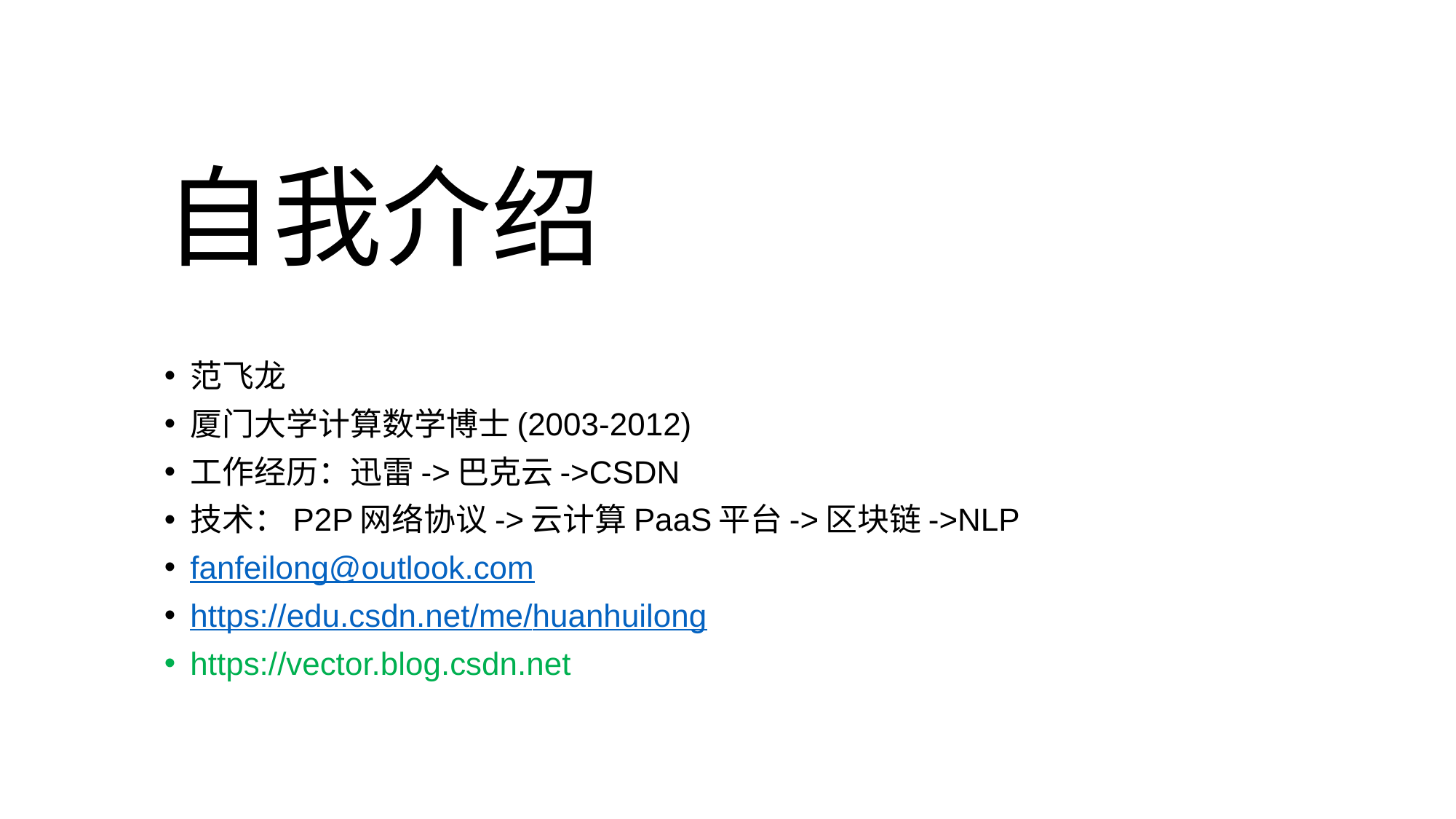

# 自我介绍
范飞龙
厦门大学计算数学博士(2003-2012)
工作经历：迅雷->巴克云->CSDN
技术：P2P网络协议->云计算PaaS平台->区块链->NLP
fanfeilong@outlook.com
https://edu.csdn.net/me/huanhuilong
https://vector.blog.csdn.net